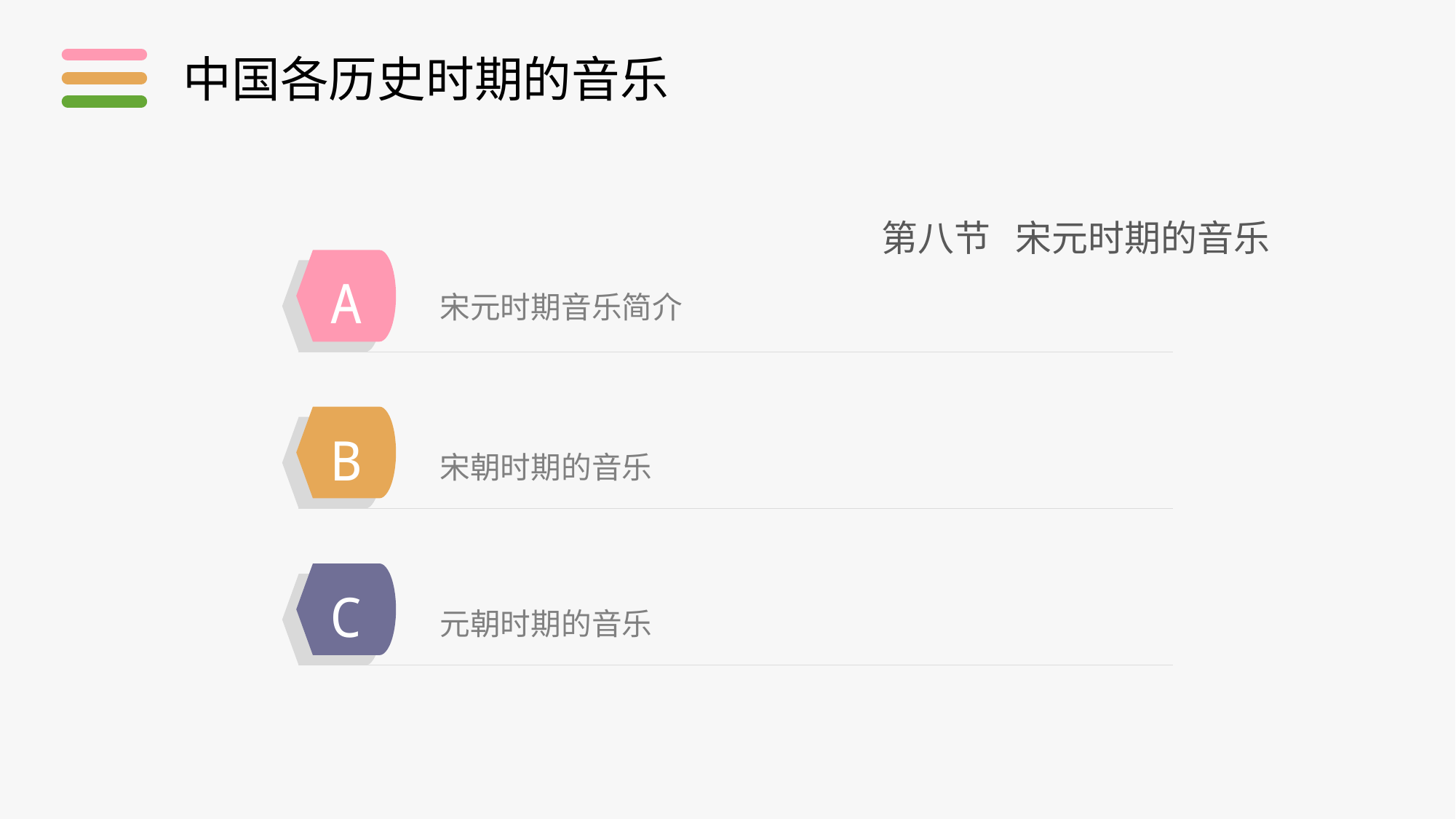

中国各历史时期的音乐
第八节   宋元时期的音乐

宋元时期音乐简介
A

宋朝时期的音乐
B

元朝时期的音乐
C